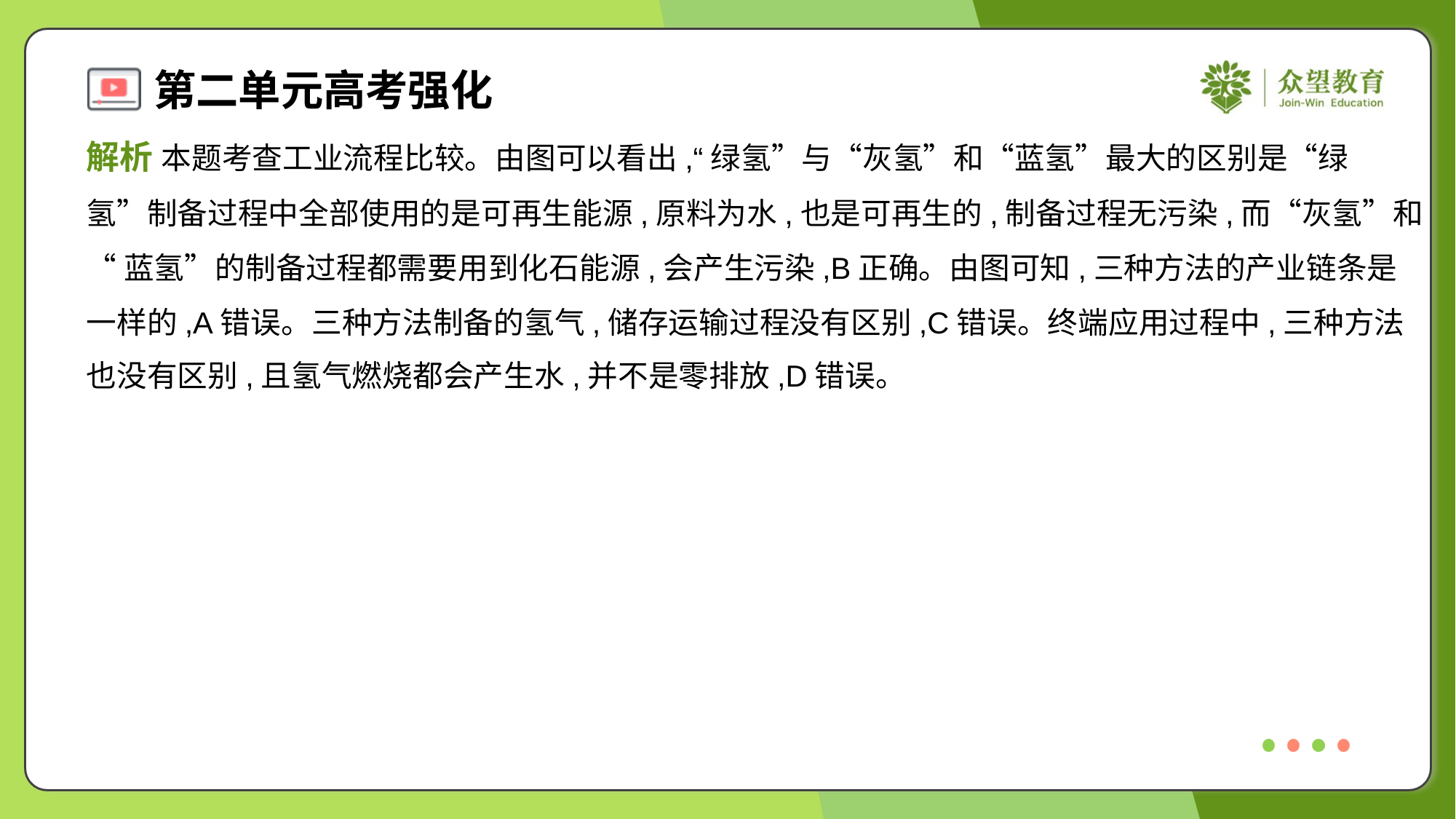

解析 本题考查工业流程比较。由图可以看出,“绿氢”与“灰氢”和“蓝氢”最大的区别是“绿
氢”制备过程中全部使用的是可再生能源,原料为水,也是可再生的,制备过程无污染,而“灰氢”和
“蓝氢”的制备过程都需要用到化石能源,会产生污染,B正确。由图可知,三种方法的产业链条是
一样的,A错误。三种方法制备的氢气,储存运输过程没有区别,C错误。终端应用过程中,三种方法
也没有区别,且氢气燃烧都会产生水,并不是零排放,D错误。